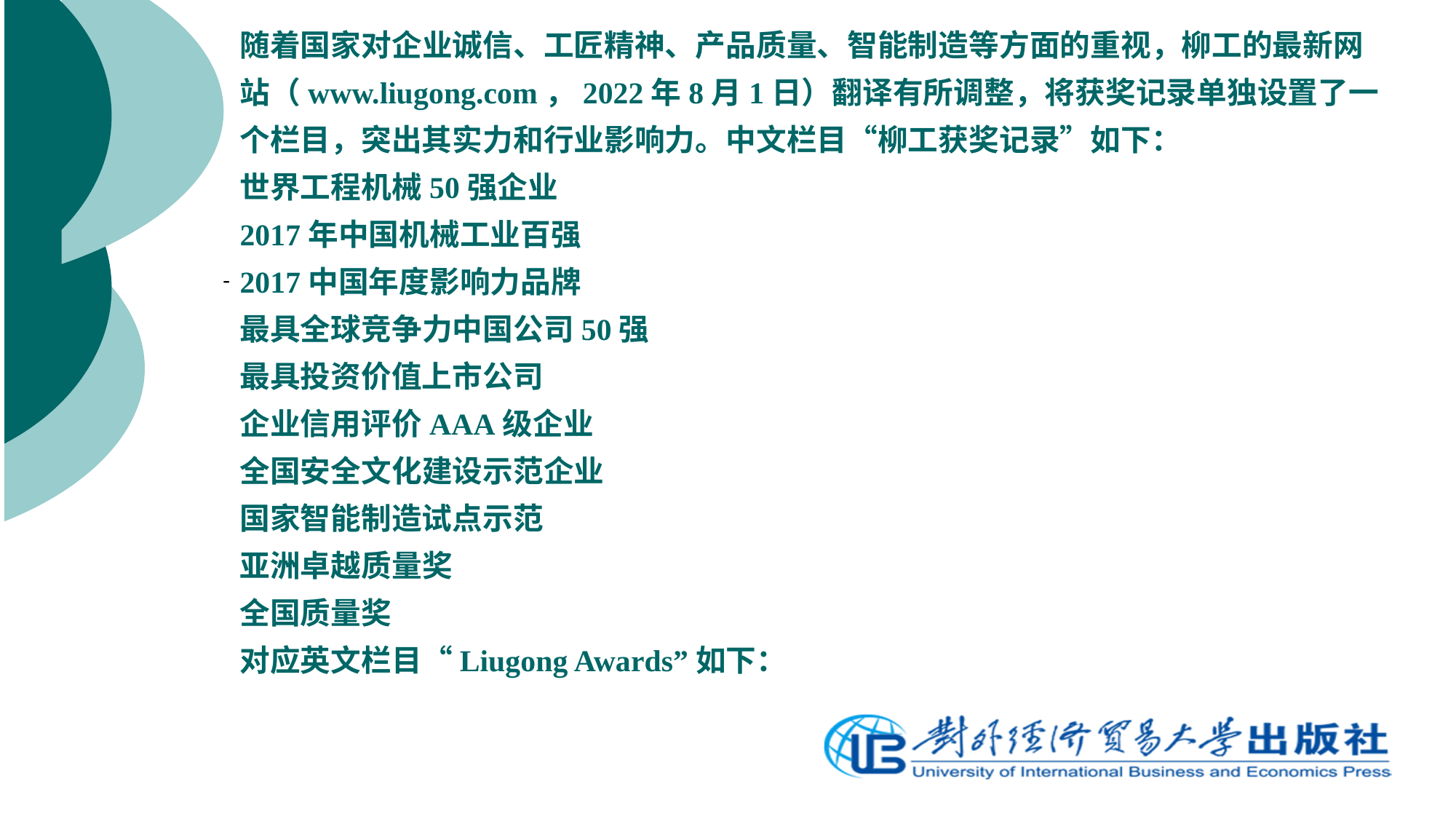

# 随着国家对企业诚信、工匠精神、产品质量、智能制造等方面的重视，柳工的最新网站（www.liugong.com，2022年8月1日）翻译有所调整，将获奖记录单独设置了一个栏目，突出其实力和行业影响力。中文栏目“柳工获奖记录”如下： 世界工程机械50强企业 2017年中国机械工业百强 2017中国年度影响力品牌 最具全球竞争力中国公司50强 最具投资价值上市公司 企业信用评价AAA级企业 全国安全文化建设示范企业 国家智能制造试点示范 亚洲卓越质量奖 全国质量奖 对应英文栏目“Liugong Awards”如下：